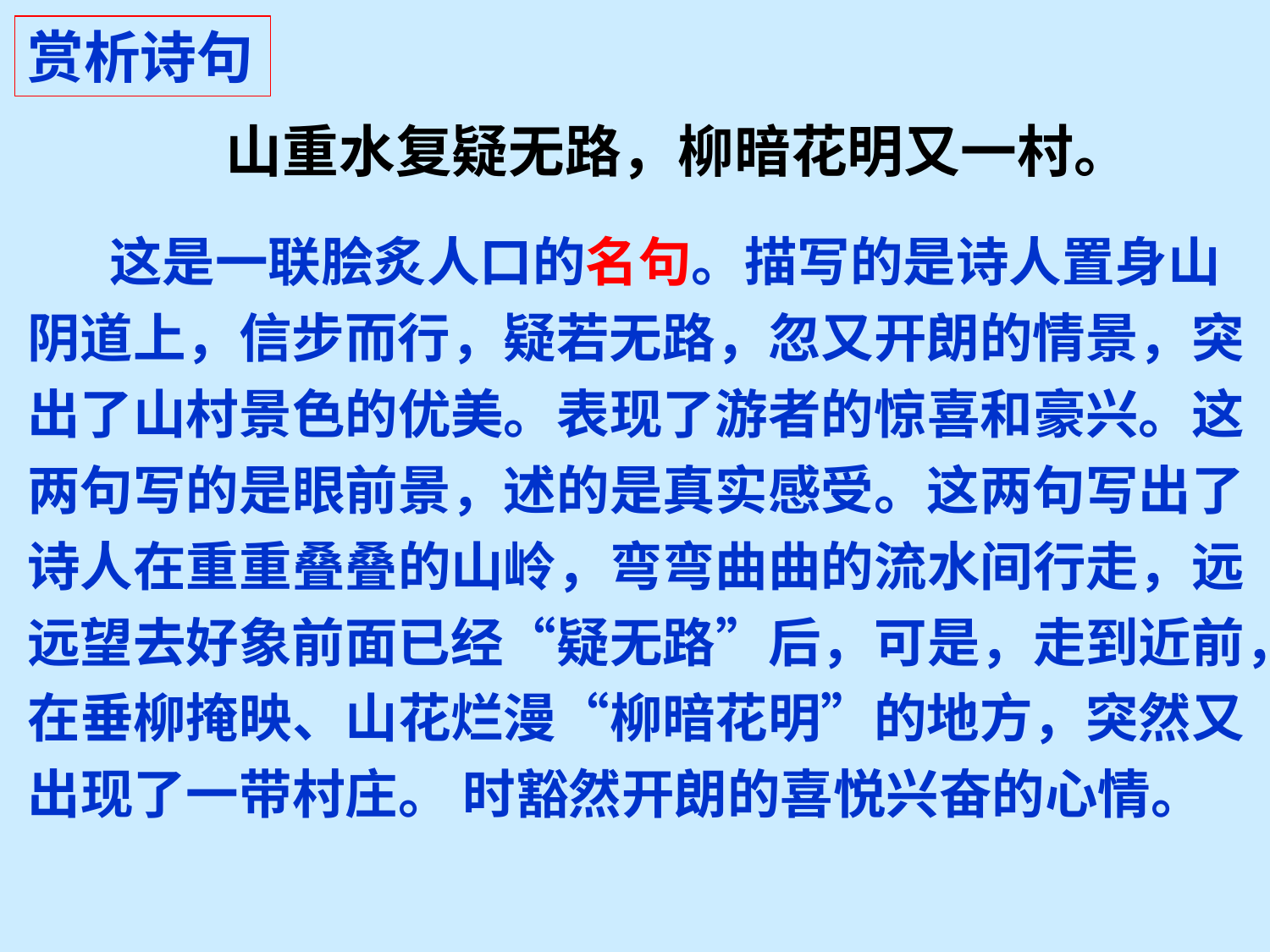

赏析诗句
            山重水复疑无路，柳暗花明又一村。
       这是一联脍炙人口的名句。描写的是诗人置身山阴道上，信步而行，疑若无路，忽又开朗的情景，突出了山村景色的优美。表现了游者的惊喜和豪兴。这两句写的是眼前景，述的是真实感受。这两句写出了诗人在重重叠叠的山岭，弯弯曲曲的流水间行走，远远望去好象前面已经“疑无路”后，可是，走到近前，在垂柳掩映、山花烂漫“柳暗花明”的地方，突然又出现了一带村庄。 时豁然开朗的喜悦兴奋的心情。